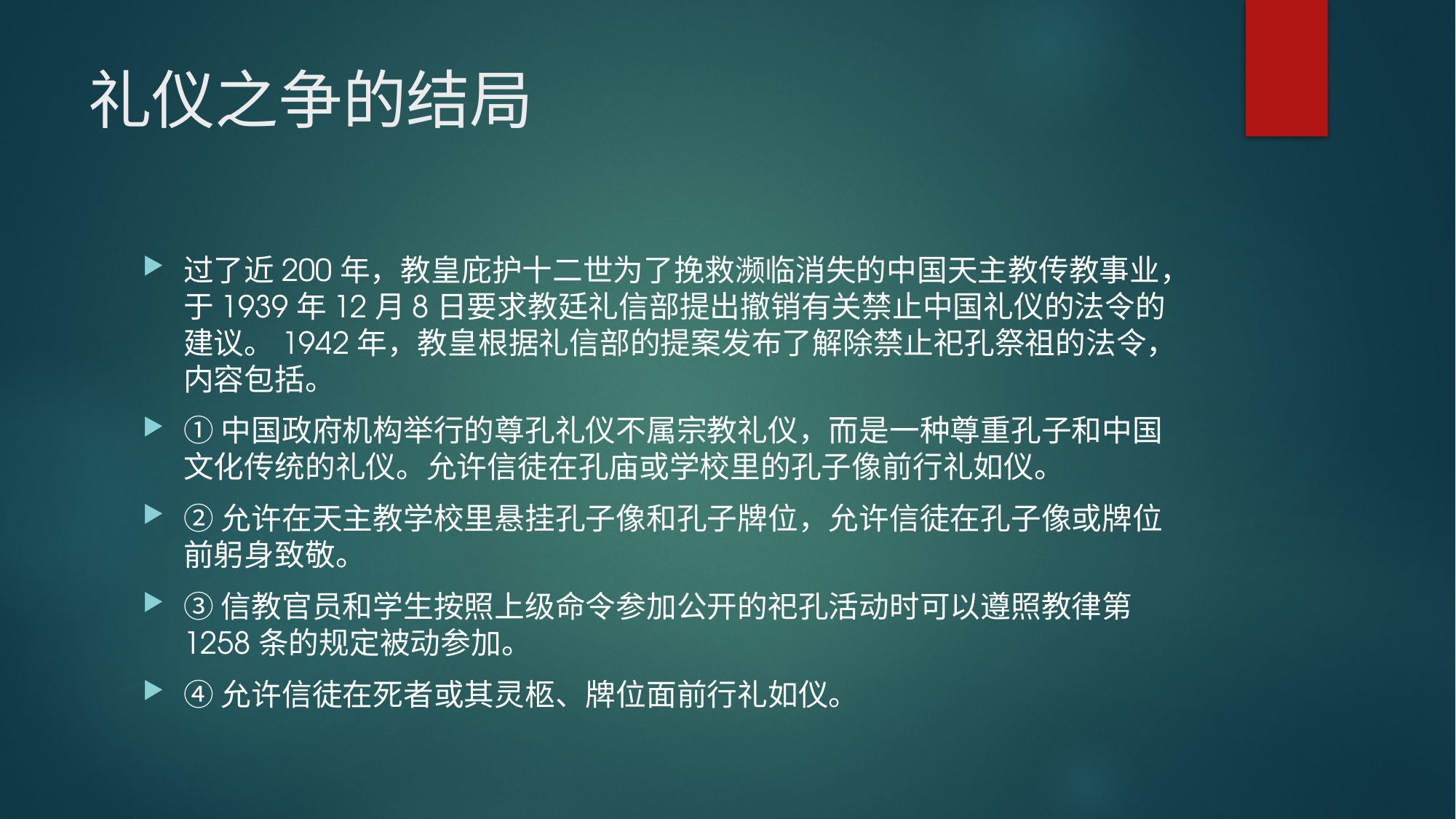

# 礼仪之争的结局
过了近200年，教皇庇护十二世为了挽救濒临消失的中国天主教传教事业，于1939年12月8日要求教廷礼信部提出撤销有关禁止中国礼仪的法令的建议。1942年，教皇根据礼信部的提案发布了解除禁止祀孔祭祖的法令，内容包括。
①中国政府机构举行的尊孔礼仪不属宗教礼仪，而是一种尊重孔子和中国文化传统的礼仪。允许信徒在孔庙或学校里的孔子像前行礼如仪。
②允许在天主教学校里悬挂孔子像和孔子牌位，允许信徒在孔子像或牌位前躬身致敬。
③信教官员和学生按照上级命令参加公开的祀孔活动时可以遵照教律第1258条的规定被动参加。
④允许信徒在死者或其灵柩、牌位面前行礼如仪。